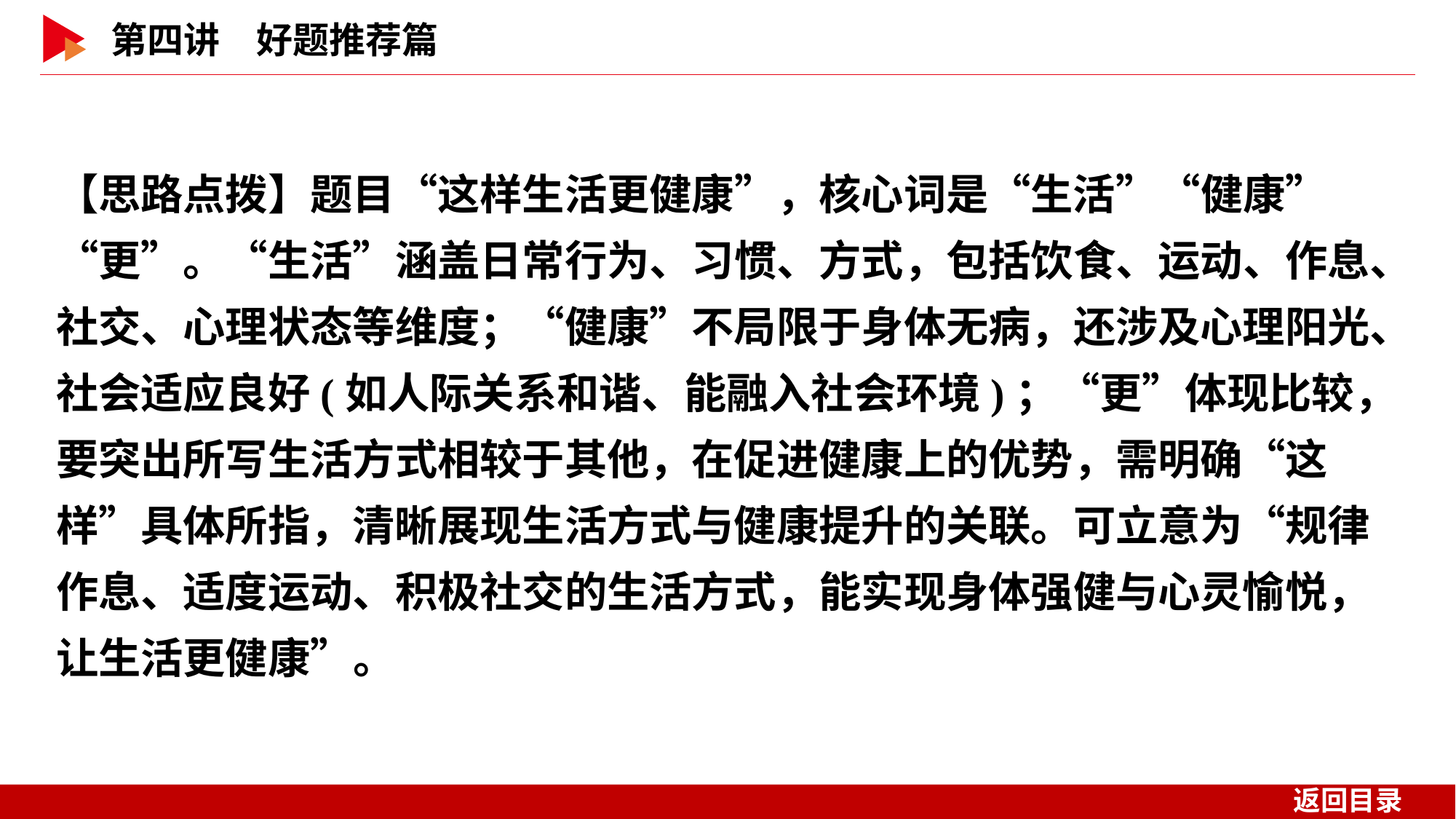

【思路点拨】题目“这样生活更健康”，核心词是“生活”“健康”“更”。“生活”涵盖日常行为、习惯、方式，包括饮食、运动、作息、社交、心理状态等维度；“健康”不局限于身体无病，还涉及心理阳光、社会适应良好(如人际关系和谐、能融入社会环境)；“更”体现比较，要突出所写生活方式相较于其他，在促进健康上的优势，需明确“这样”具体所指，清晰展现生活方式与健康提升的关联。可立意为“规律作息、适度运动、积极社交的生活方式，能实现身体强健与心灵愉悦，让生活更健康”。